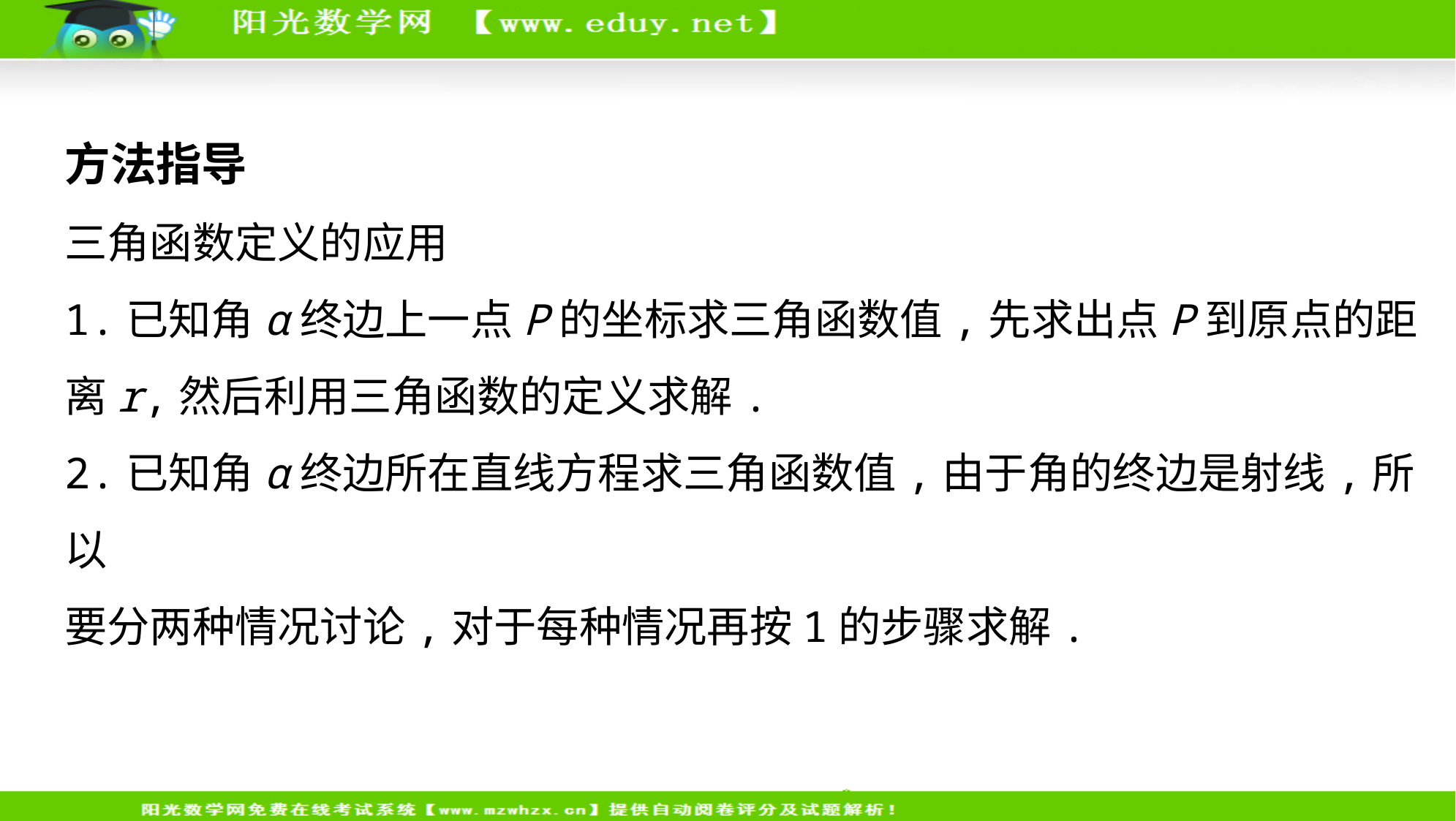

方法指导
三角函数定义的应用
1.已知角α终边上一点P的坐标求三角函数值,先求出点P到原点的距
离r,然后利用三角函数的定义求解.
2.已知角α终边所在直线方程求三角函数值,由于角的终边是射线,所以
要分两种情况讨论,对于每种情况再按1的步骤求解.